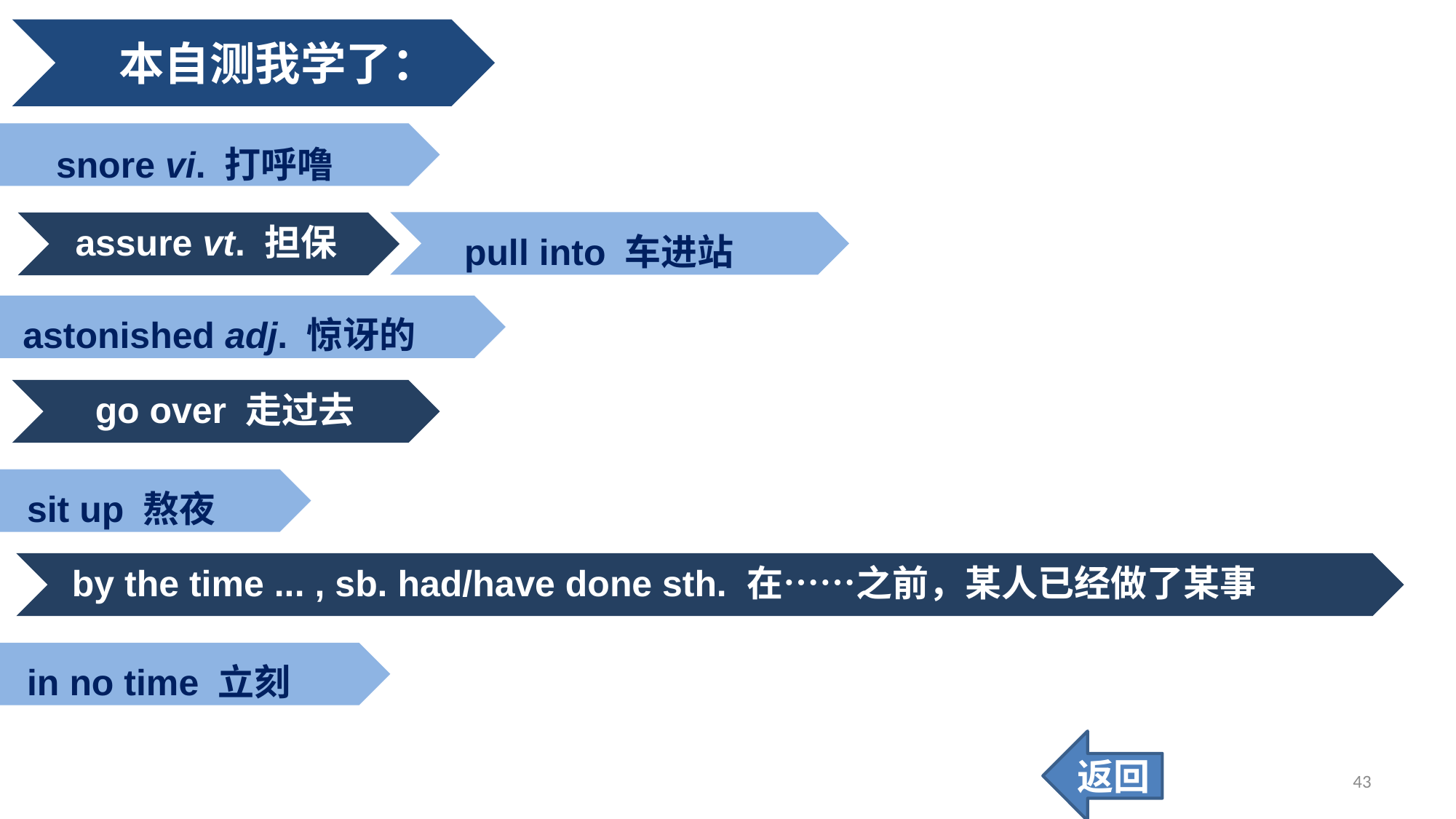

本自测我学了：
snore vi. 打呼噜

pull into 车进站

assure vt. 担保
astonished adj. 惊讶的

go over 走过去
sit up 熬夜

by the time ... , sb. had/have done sth. 在……之前，某人已经做了某事
in no time 立刻

返回
43